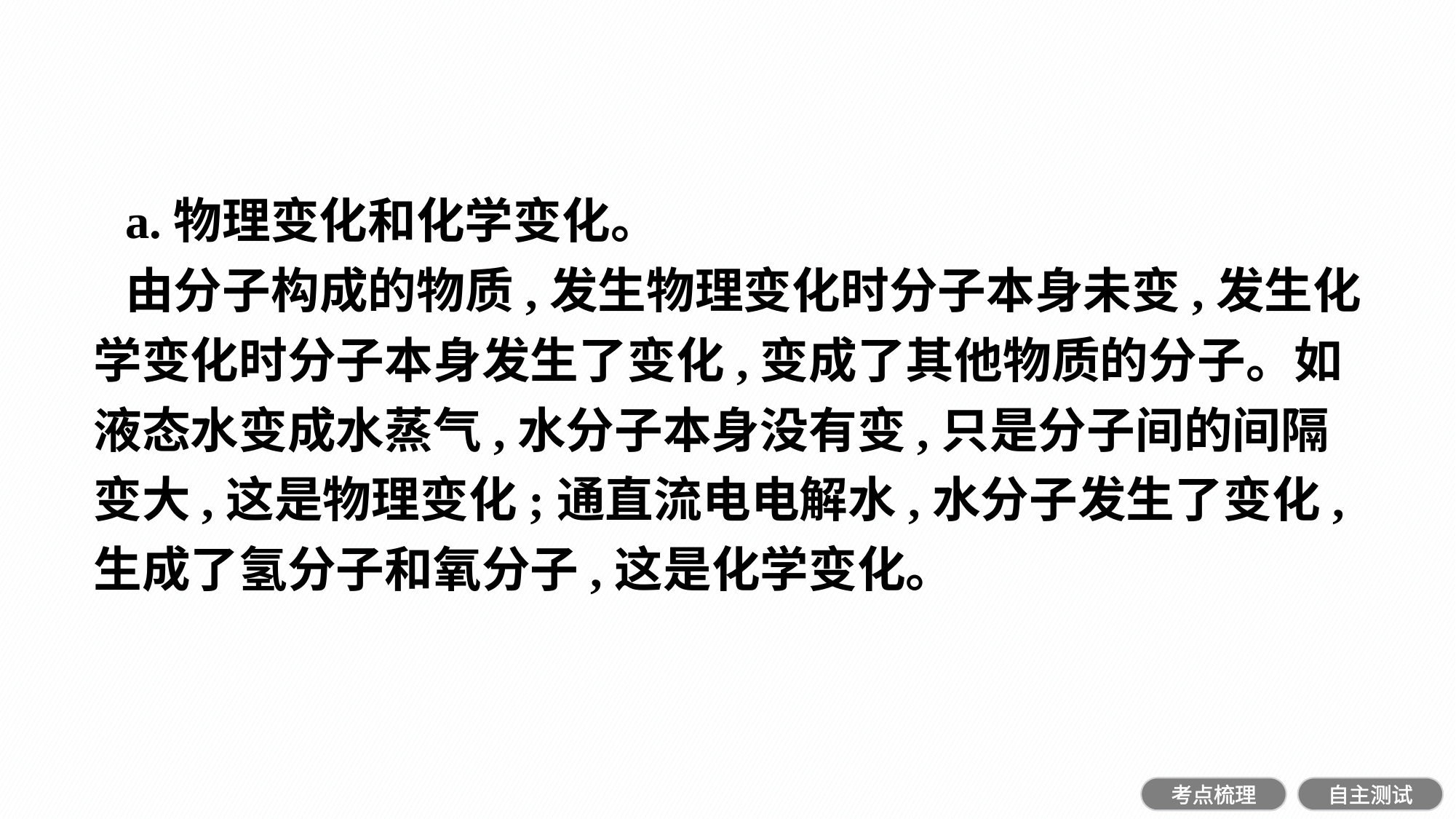

a.物理变化和化学变化。
由分子构成的物质,发生物理变化时分子本身未变,发生化学变化时分子本身发生了变化,变成了其他物质的分子。如液态水变成水蒸气,水分子本身没有变,只是分子间的间隔变大,这是物理变化;通直流电电解水,水分子发生了变化,生成了氢分子和氧分子,这是化学变化。